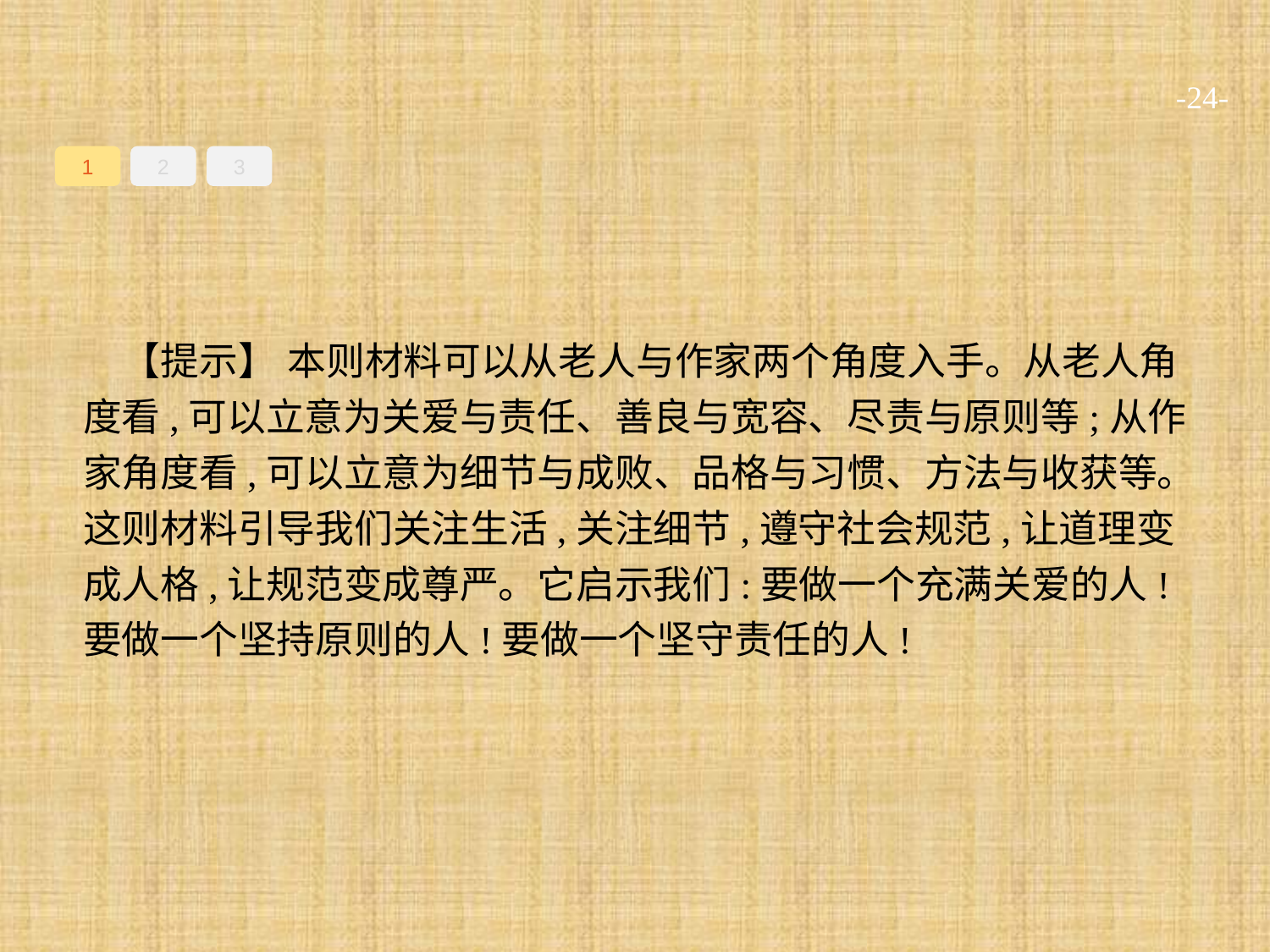

-24-
1
2
3
【提示】 本则材料可以从老人与作家两个角度入手。从老人角度看,可以立意为关爱与责任、善良与宽容、尽责与原则等;从作家角度看,可以立意为细节与成败、品格与习惯、方法与收获等。这则材料引导我们关注生活,关注细节,遵守社会规范,让道理变成人格,让规范变成尊严。它启示我们:要做一个充满关爱的人!要做一个坚持原则的人!要做一个坚守责任的人!